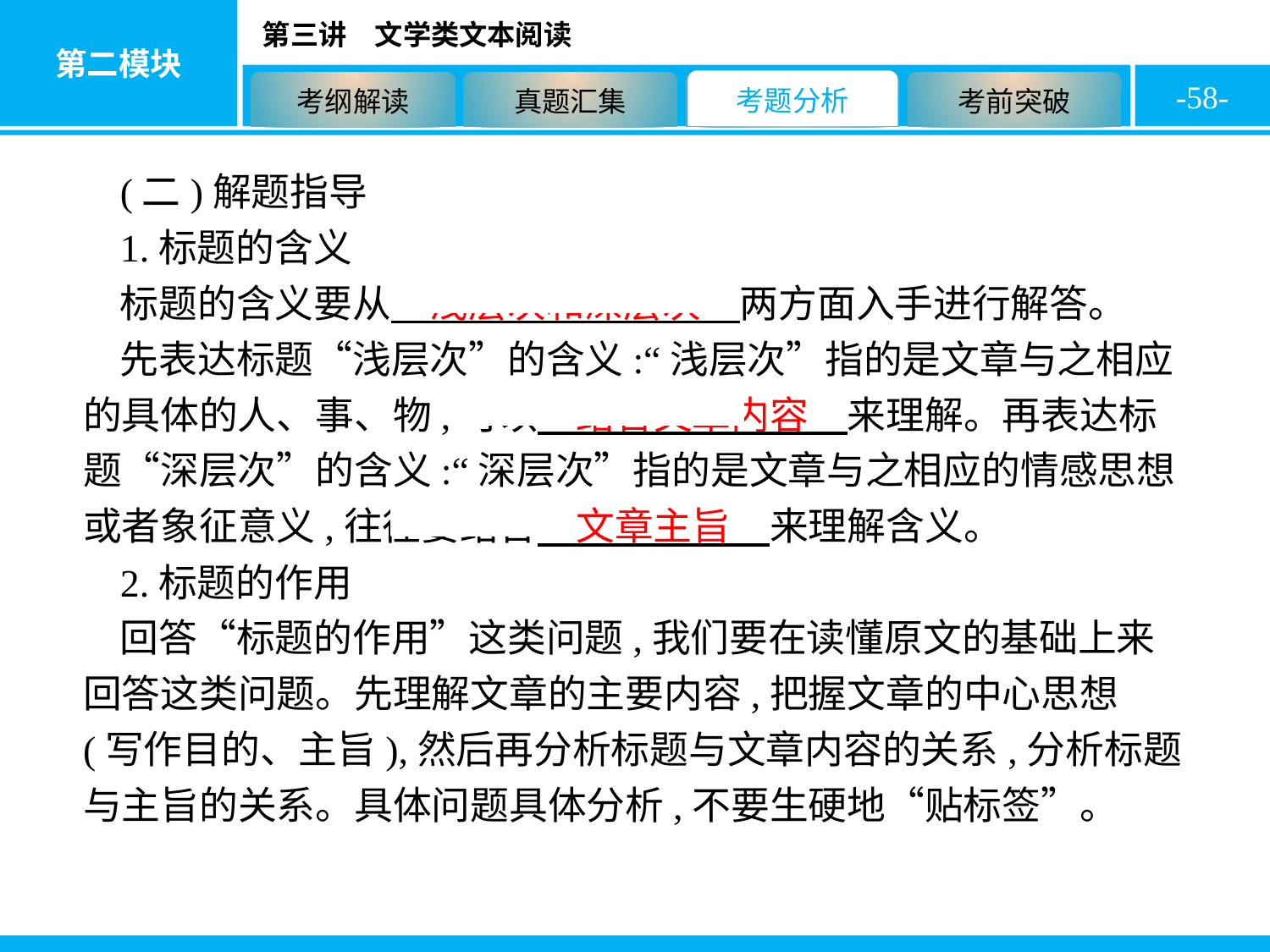

-58-
(二)解题指导
1.标题的含义
标题的含义要从　浅层次和深层次　两方面入手进行解答。
先表达标题“浅层次”的含义:“浅层次”指的是文章与之相应的具体的人、事、物,可以　结合文章内容　来理解。再表达标题“深层次”的含义:“深层次”指的是文章与之相应的情感思想或者象征意义,往往要结合　文章主旨　来理解含义。
2.标题的作用
回答“标题的作用”这类问题,我们要在读懂原文的基础上来回答这类问题。先理解文章的主要内容,把握文章的中心思想(写作目的、主旨),然后再分析标题与文章内容的关系,分析标题与主旨的关系。具体问题具体分析,不要生硬地“贴标签”。